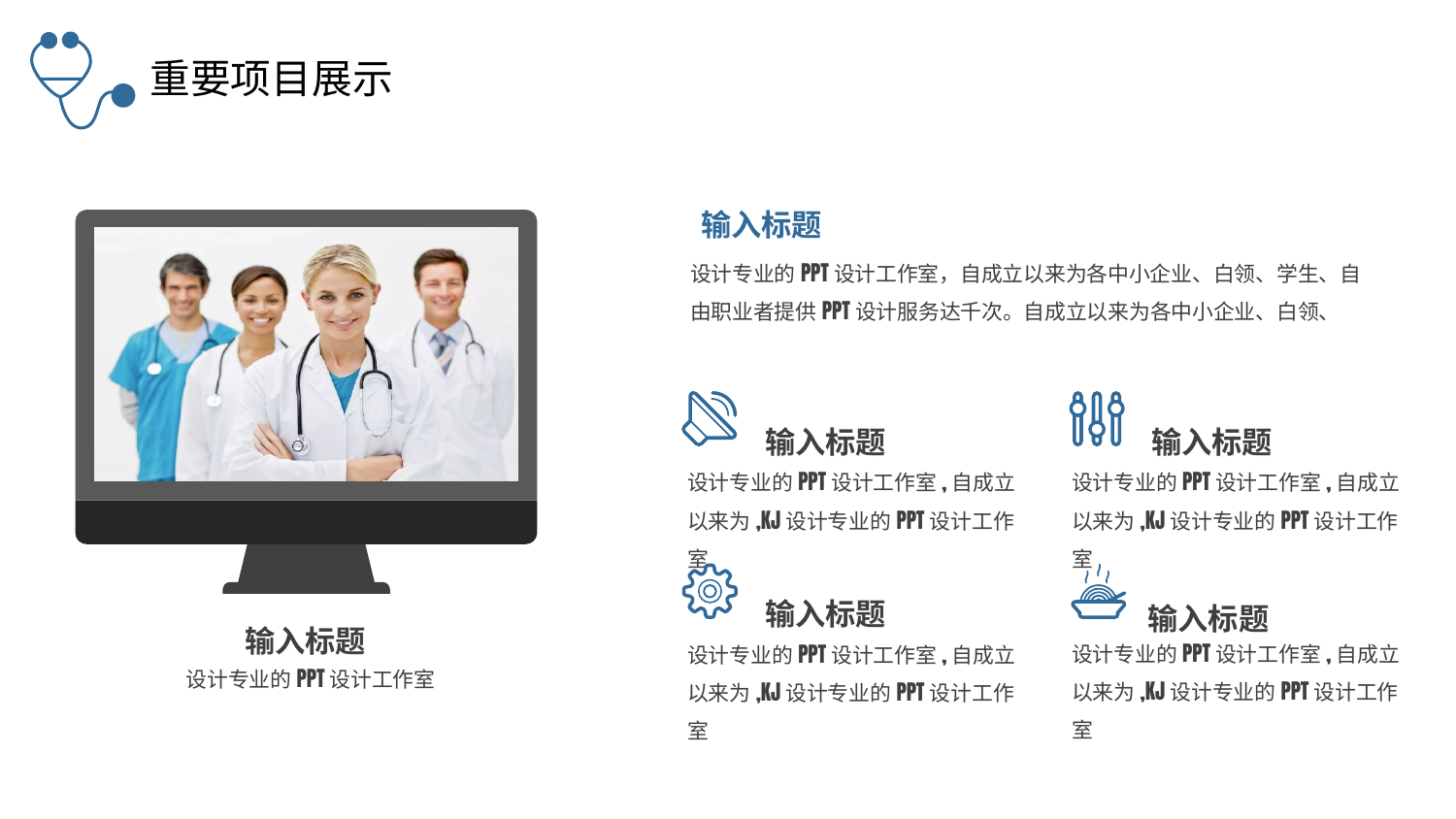

重要项目展示
 输入标题

设计专业的PPT设计工作室，自成立以来为各中小企业、白领、学生、自由职业者提供PPT设计服务达千次。自成立以来为各中小企业、白领、

输入标题
设计专业的PPT设计工作室,自成立以来为,KJ设计专业的PPT设计工作室

 输入标题
设计专业的PPT设计工作室,自成立以来为,KJ设计专业的PPT设计工作室

输入标题
设计专业的PPT设计工作室,自成立以来为,KJ设计专业的PPT设计工作室

输入标题
设计专业的PPT设计工作室,自成立以来为,KJ设计专业的PPT设计工作室
输入标题
设计专业的PPT设计工作室